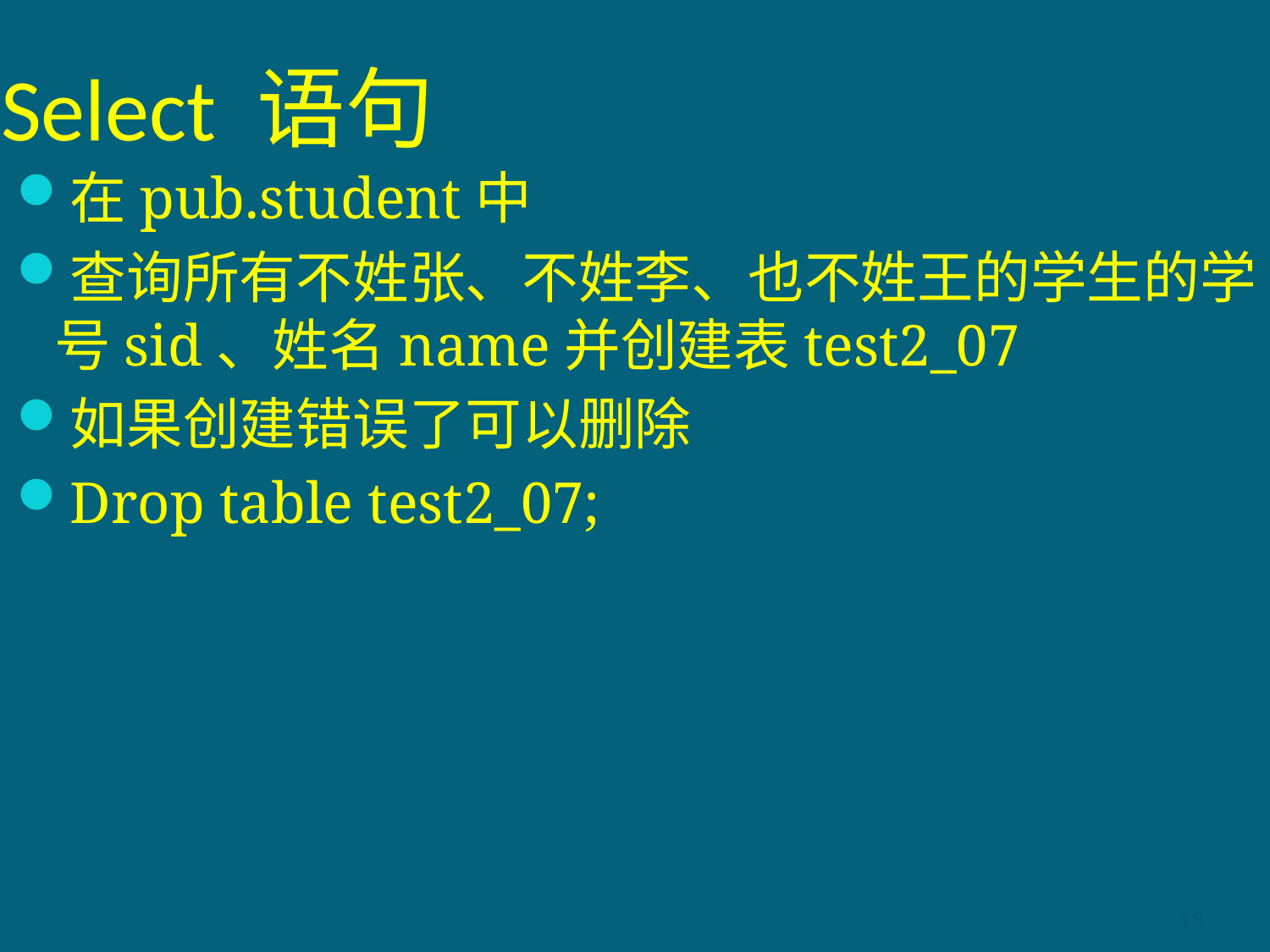

# Select 语句
在pub.student中
查询所有不姓张、不姓李、也不姓王的学生的学号sid、姓名name并创建表test2_07
如果创建错误了可以删除
Drop table test2_07;

15